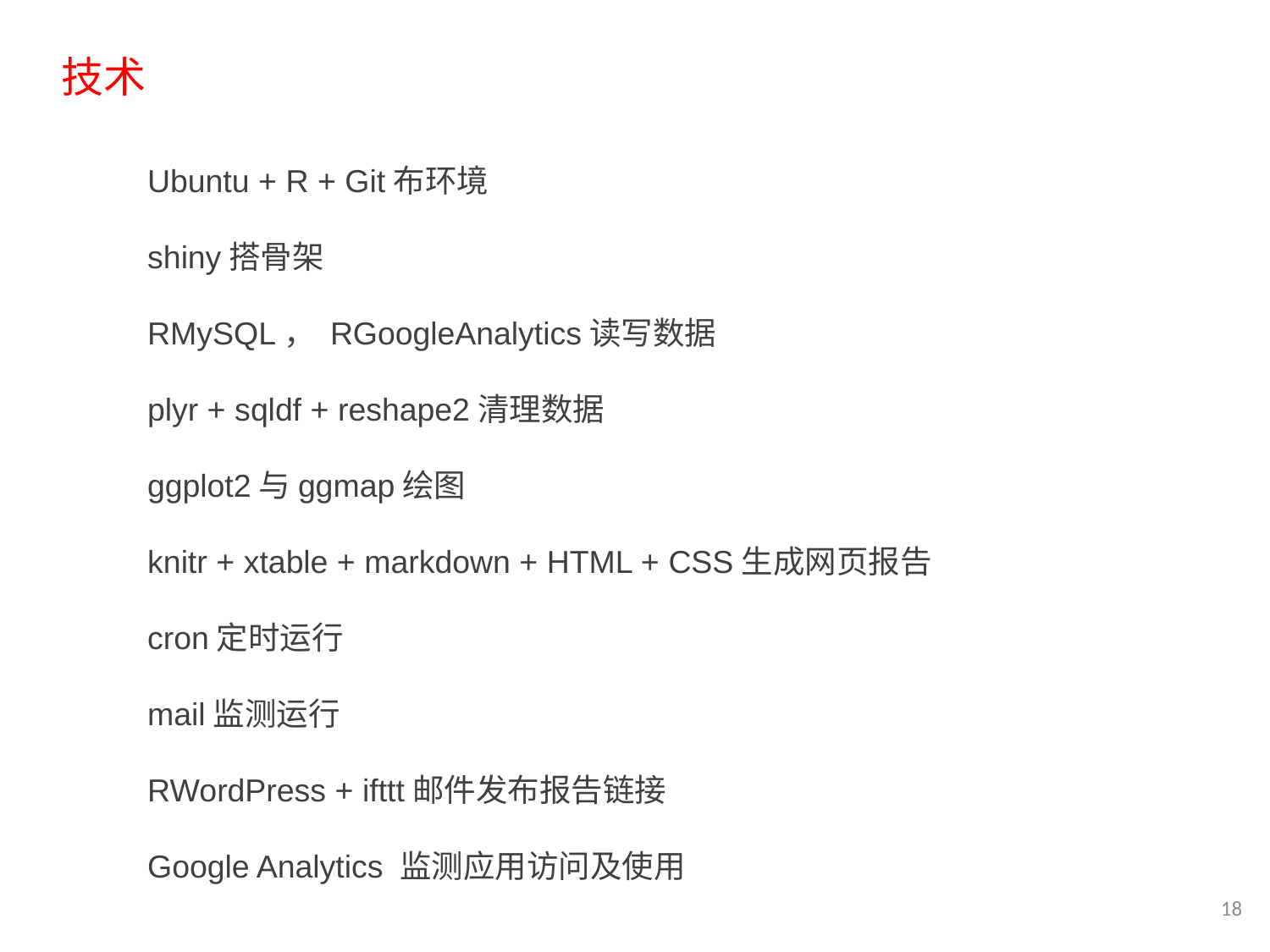

技术
Ubuntu + R + Git布环境
shiny搭骨架
RMySQL， RGoogleAnalytics读写数据
plyr + sqldf + reshape2清理数据
ggplot2与ggmap绘图
knitr + xtable + markdown + HTML + CSS生成网页报告
cron定时运行
mail监测运行
RWordPress + ifttt邮件发布报告链接
Google Analytics 监测应用访问及使用
18